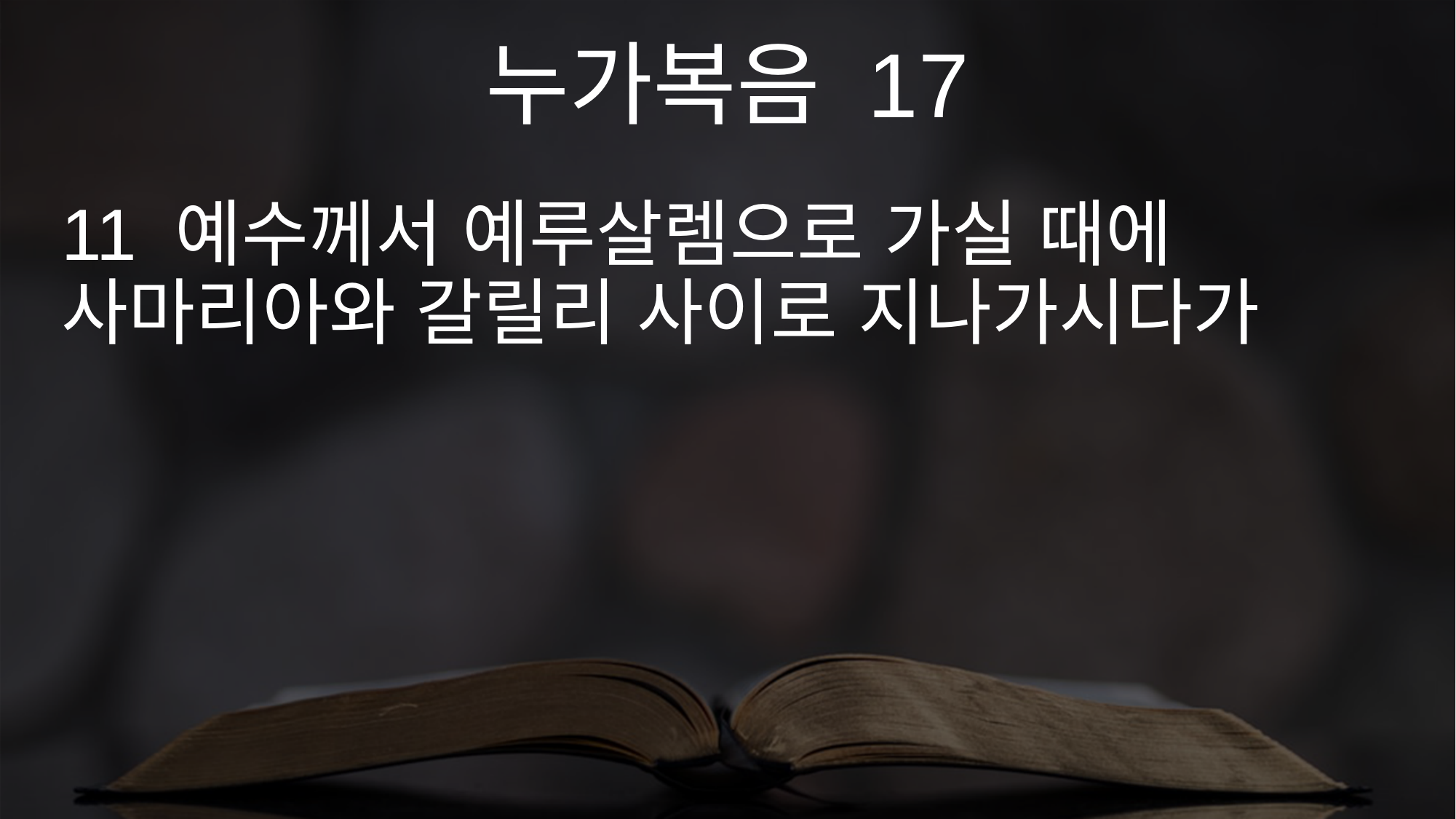

누가복음 17
11 예수께서 예루살렘으로 가실 때에 사마리아와 갈릴리 사이로 지나가시다가